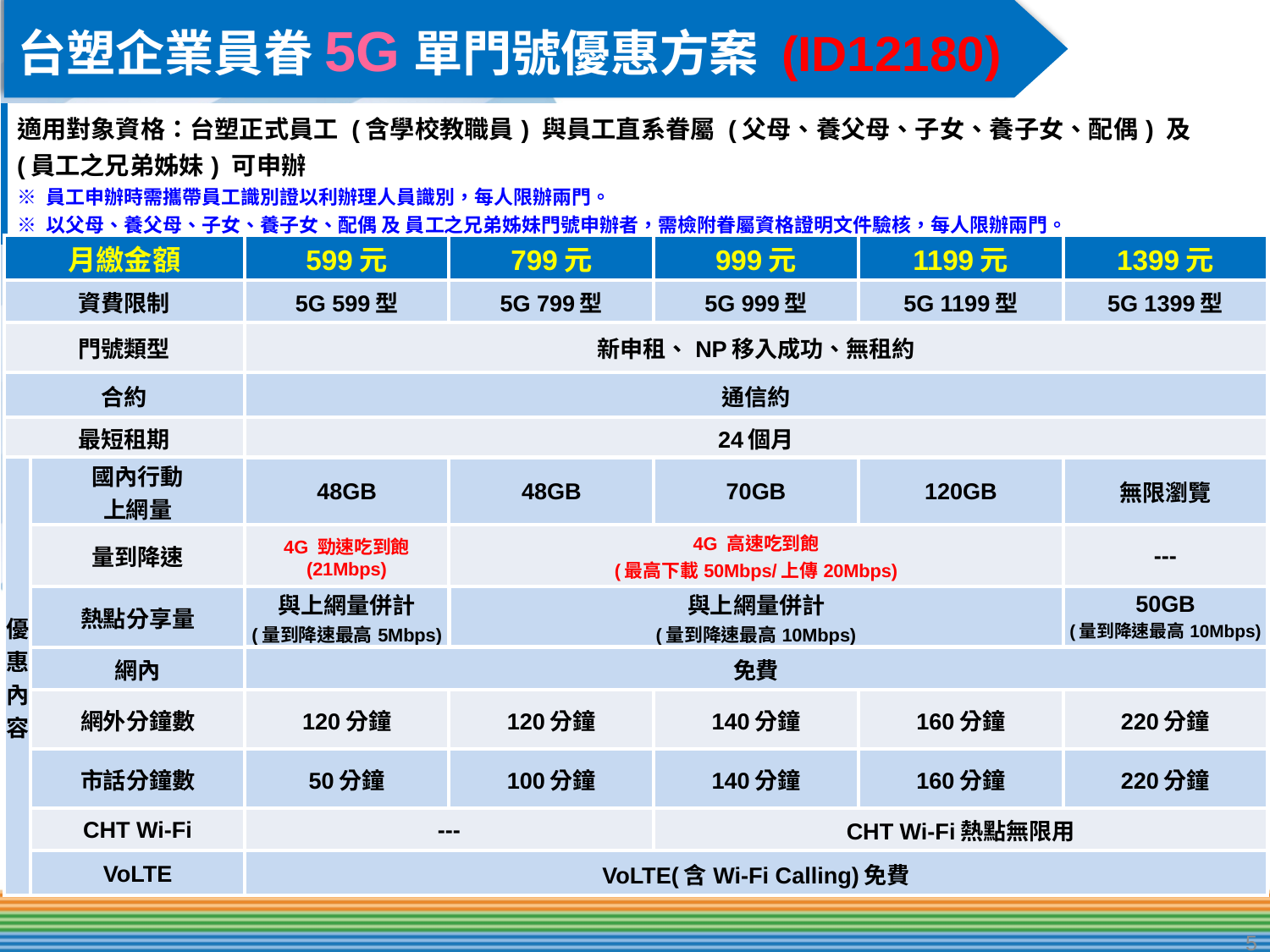

台塑企業員眷5G單門號優惠方案 (ID12180)
| 適用對象資格：台塑正式員工 (含學校教職員) 與員工直系眷屬 (父母、養父母、子女、養子女、配偶) 及 (員工之兄弟姊妹) 可申辦 ※ 員工申辦時需攜帶員工識別證以利辦理人員識別，每人限辦兩門。 ※ 以父母、養父母、子女、養子女、配偶 及 員工之兄弟姊妹門號申辦者，需檢附眷屬資格證明文件驗核，每人限辦兩門。 |
| --- |
| 月繳金額 |  | 599元 | 799元 | 999元 | 1199元 | 1399元 |
| --- | --- | --- | --- | --- | --- | --- |
| 資費限制 |  | 5G 599型 | 5G 799型 | 5G 999型 | 5G 1199型 | 5G 1399型 |
| 門號類型 |  | 新申租、NP移入成功、無租約 |  |  |  |  |
| 合約 |  | 通信約 |  |  |  |  |
| 最短租期 |  | 24個月 |  |  |  |  |
| 優 惠 內 容 | 國內行動 上網量 | 48GB | 48GB | 70GB | 120GB | 無限瀏覽 |
|  | 量到降速 | 4G 勁速吃到飽 (21Mbps) | 4G 高速吃到飽 (最高下載50Mbps/上傳20Mbps) |  |  | --- |
|  | 熱點分享量 | 與上網量併計 (量到降速最高5Mbps) | 與上網量併計 (量到降速最高10Mbps) |  |  | 50GB (量到降速最高10Mbps) |
|  | 網內 | 免費 |  |  |  |  |
|  | 網外分鐘數 | 120分鐘 | 120分鐘 | 140分鐘 | 160分鐘 | 220分鐘 |
|  | 市話分鐘數 | 50分鐘 | 100分鐘 | 140分鐘 | 160分鐘 | 220分鐘 |
|  | CHT Wi-Fi | --- |  | CHT Wi-Fi熱點無限用 |  |  |
|  | VoLTE | VoLTE(含Wi-Fi Calling)免費 |  |  |  |  |
5